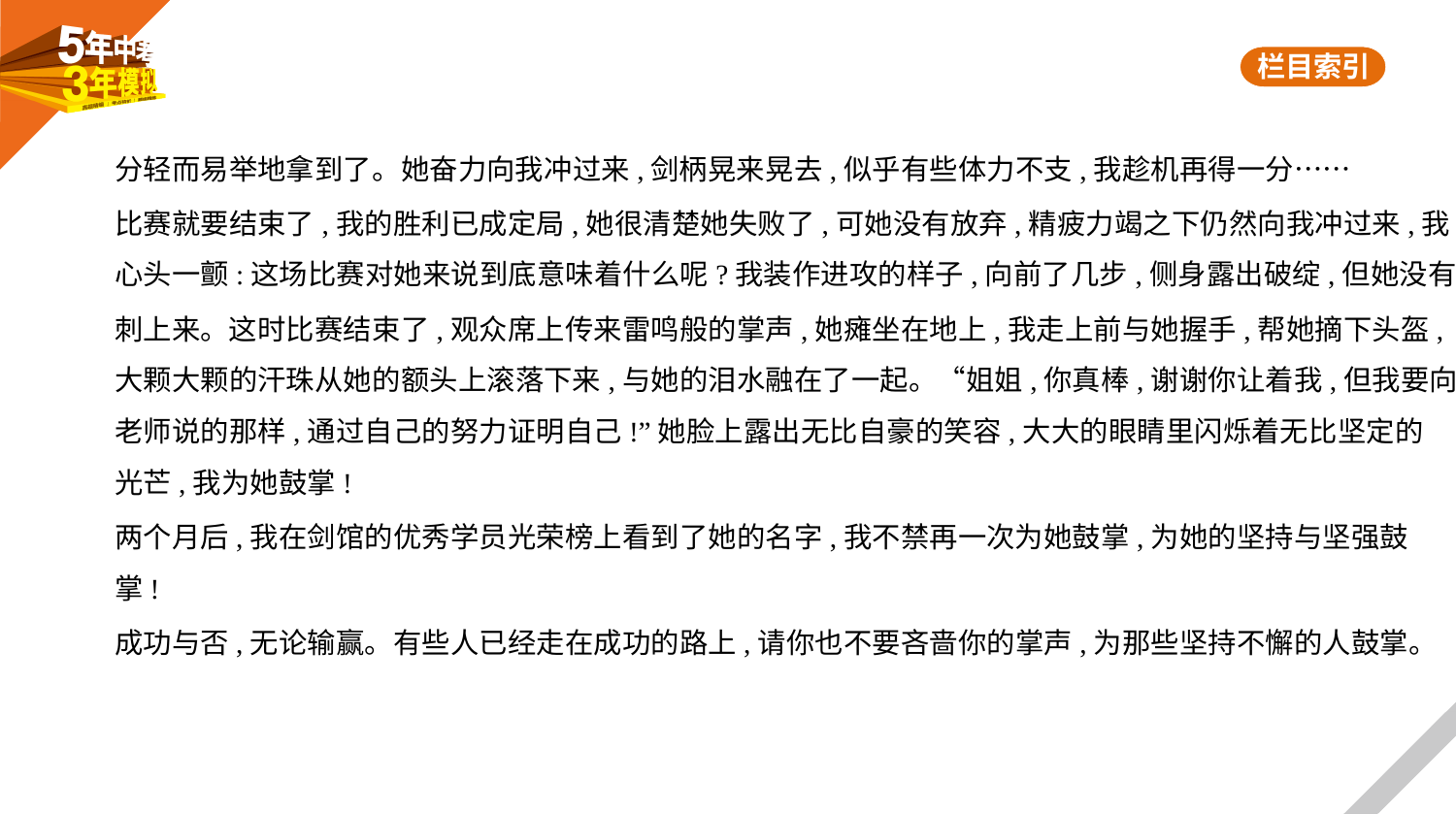

分轻而易举地拿到了。她奋力向我冲过来,剑柄晃来晃去,似乎有些体力不支,我趁机再得一分……
比赛就要结束了,我的胜利已成定局,她很清楚她失败了,可她没有放弃,精疲力竭之下仍然向我冲过来,我
心头一颤:这场比赛对她来说到底意味着什么呢?我装作进攻的样子,向前了几步,侧身露出破绽,但她没有
刺上来。这时比赛结束了,观众席上传来雷鸣般的掌声,她瘫坐在地上,我走上前与她握手,帮她摘下头盔,
大颗大颗的汗珠从她的额头上滚落下来,与她的泪水融在了一起。“姐姐,你真棒,谢谢你让着我,但我要向
老师说的那样,通过自己的努力证明自己!”她脸上露出无比自豪的笑容,大大的眼睛里闪烁着无比坚定的
光芒,我为她鼓掌!
两个月后,我在剑馆的优秀学员光荣榜上看到了她的名字,我不禁再一次为她鼓掌,为她的坚持与坚强鼓
掌!
成功与否,无论输赢。有些人已经走在成功的路上,请你也不要吝啬你的掌声,为那些坚持不懈的人鼓掌。